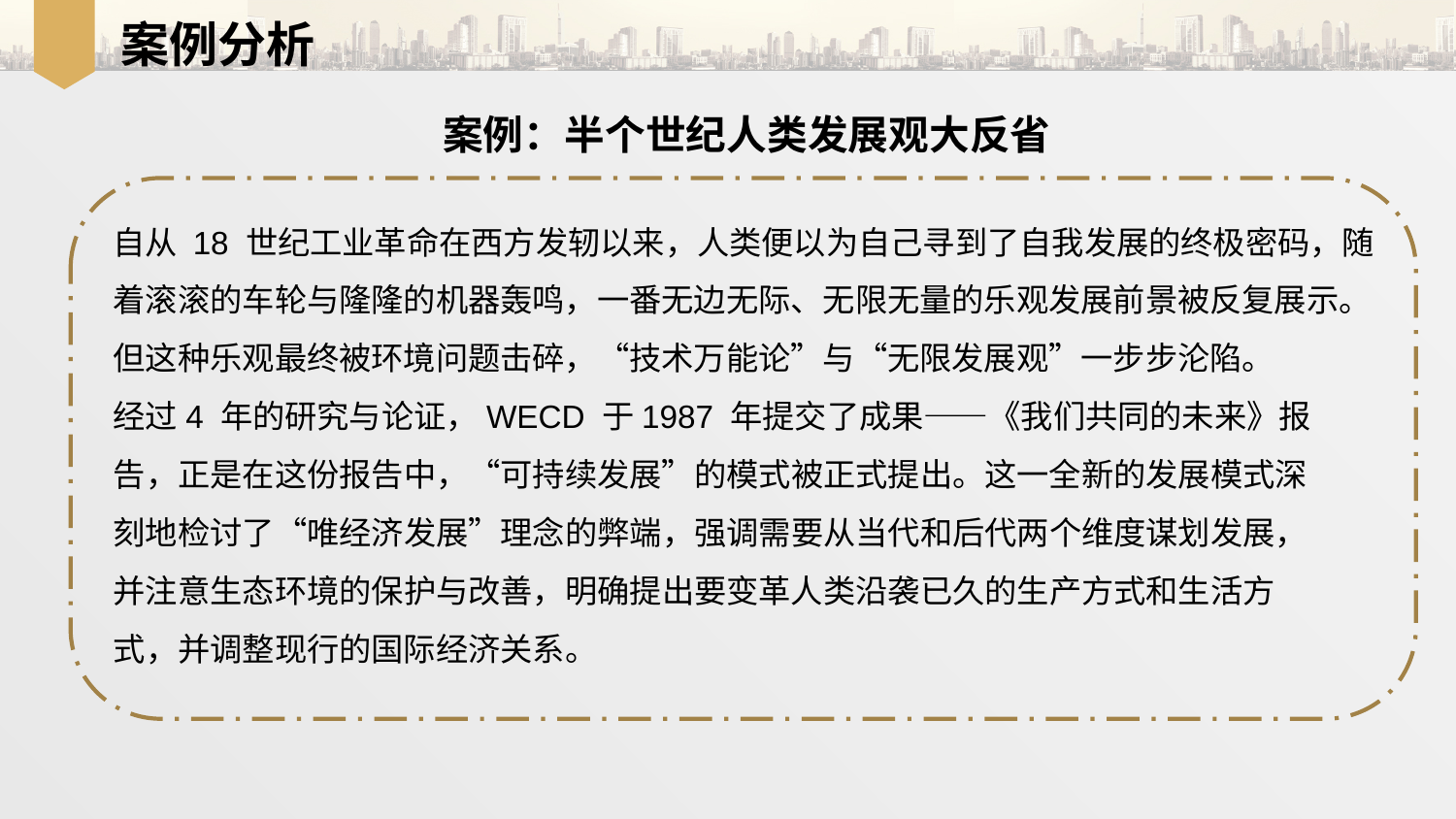

案例分析
案例：半个世纪人类发展观大反省

自从 18 世纪工业革命在西方发轫以来，人类便以为自己寻到了自我发展的终极密码，随着滚滚的车轮与隆隆的机器轰鸣，一番无边无际、无限无量的乐观发展前景被反复展示。但这种乐观最终被环境问题击碎，“技术万能论”与“无限发展观”一步步沦陷。
经过4 年的研究与论证，WECD 于1987 年提交了成果——《我们共同的未来》报
告，正是在这份报告中，“可持续发展”的模式被正式提出。这一全新的发展模式深
刻地检讨了“唯经济发展”理念的弊端，强调需要从当代和后代两个维度谋划发展，
并注意生态环境的保护与改善，明确提出要变革人类沿袭已久的生产方式和生活方
式，并调整现行的国际经济关系。